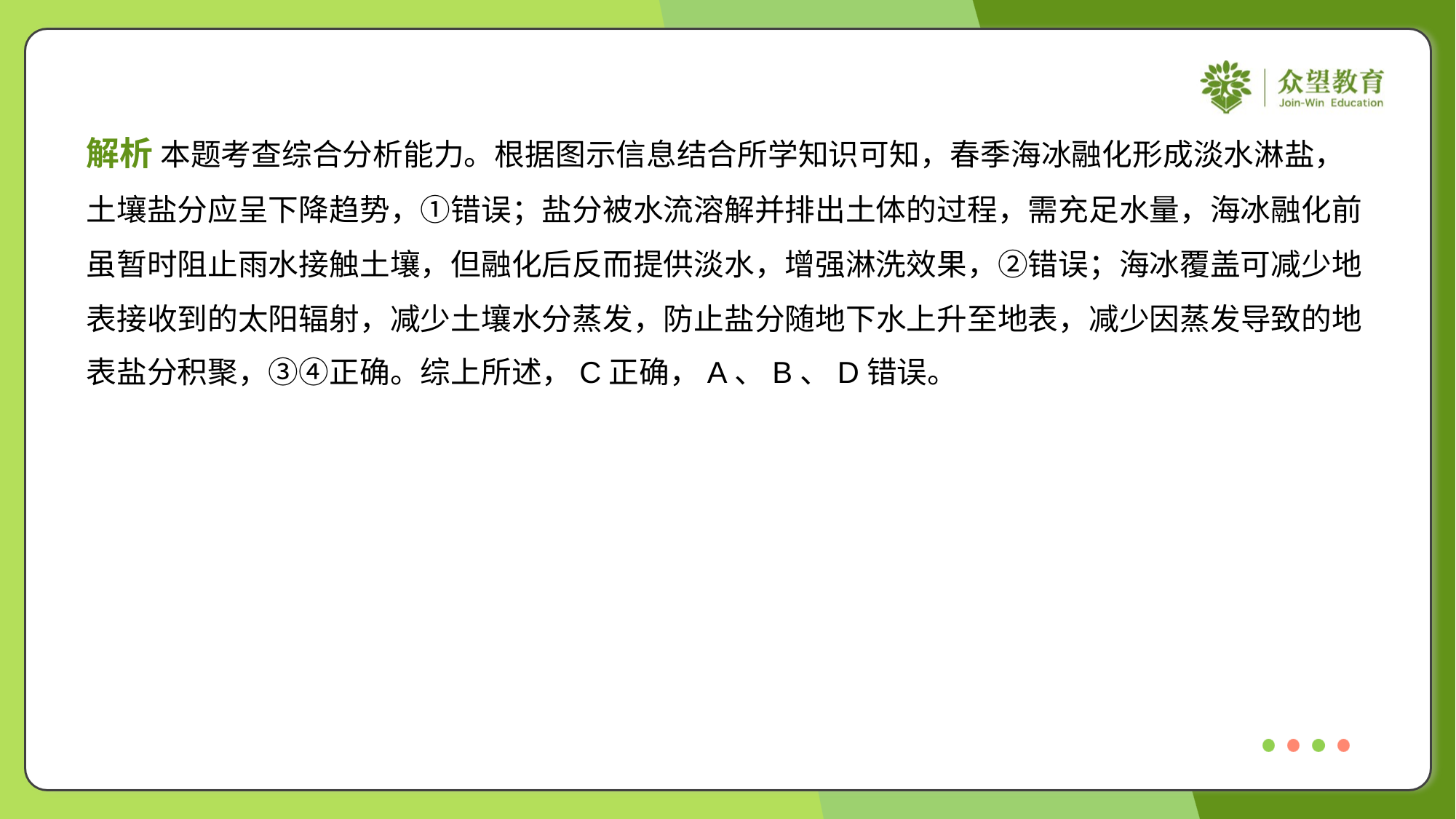

解析 本题考查综合分析能力。根据图示信息结合所学知识可知，春季海冰融化形成淡水淋盐，
土壤盐分应呈下降趋势，①错误；盐分被水流溶解并排出土体的过程，需充足水量，海冰融化前
虽暂时阻止雨水接触土壤，但融化后反而提供淡水，增强淋洗效果，②错误；海冰覆盖可减少地
表接收到的太阳辐射，减少土壤水分蒸发，防止盐分随地下水上升至地表，减少因蒸发导致的地
表盐分积聚，③④正确。综上所述，C正确，A、B、D错误。